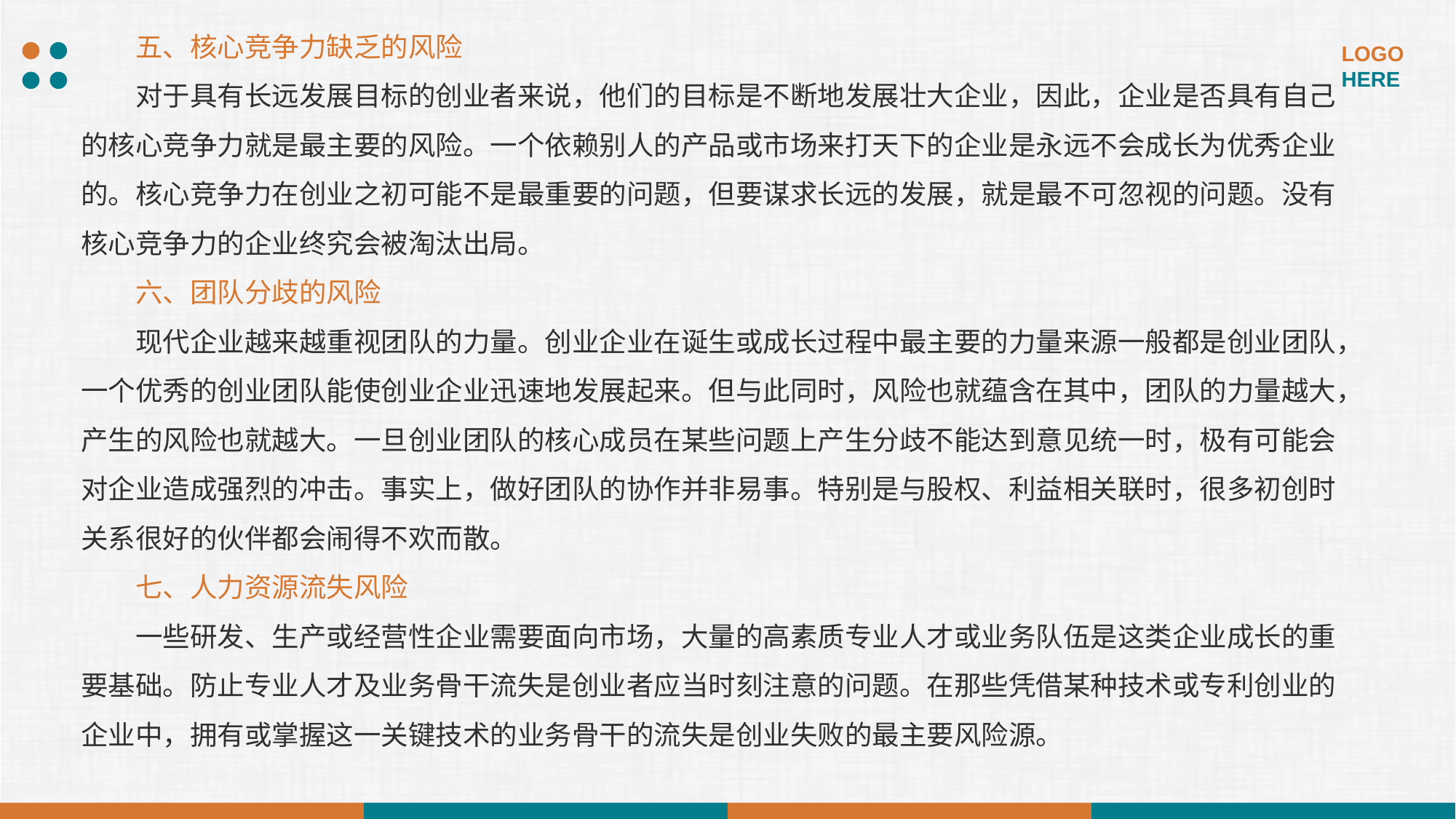

五、核心竞争力缺乏的风险
对于具有长远发展目标的创业者来说，他们的目标是不断地发展壮大企业，因此，企业是否具有自己的核心竞争力就是最主要的风险。一个依赖别人的产品或市场来打天下的企业是永远不会成长为优秀企业的。核心竞争力在创业之初可能不是最重要的问题，但要谋求长远的发展，就是最不可忽视的问题。没有核心竞争力的企业终究会被淘汰出局。
六、团队分歧的风险
现代企业越来越重视团队的力量。创业企业在诞生或成长过程中最主要的力量来源一般都是创业团队，一个优秀的创业团队能使创业企业迅速地发展起来。但与此同时，风险也就蕴含在其中，团队的力量越大，产生的风险也就越大。一旦创业团队的核心成员在某些问题上产生分歧不能达到意见统一时，极有可能会对企业造成强烈的冲击。事实上，做好团队的协作并非易事。特别是与股权、利益相关联时，很多初创时关系很好的伙伴都会闹得不欢而散。
七、人力资源流失风险
一些研发、生产或经营性企业需要面向市场，大量的高素质专业人才或业务队伍是这类企业成长的重要基础。防止专业人才及业务骨干流失是创业者应当时刻注意的问题。在那些凭借某种技术或专利创业的企业中，拥有或掌握这一关键技术的业务骨干的流失是创业失败的最主要风险源。